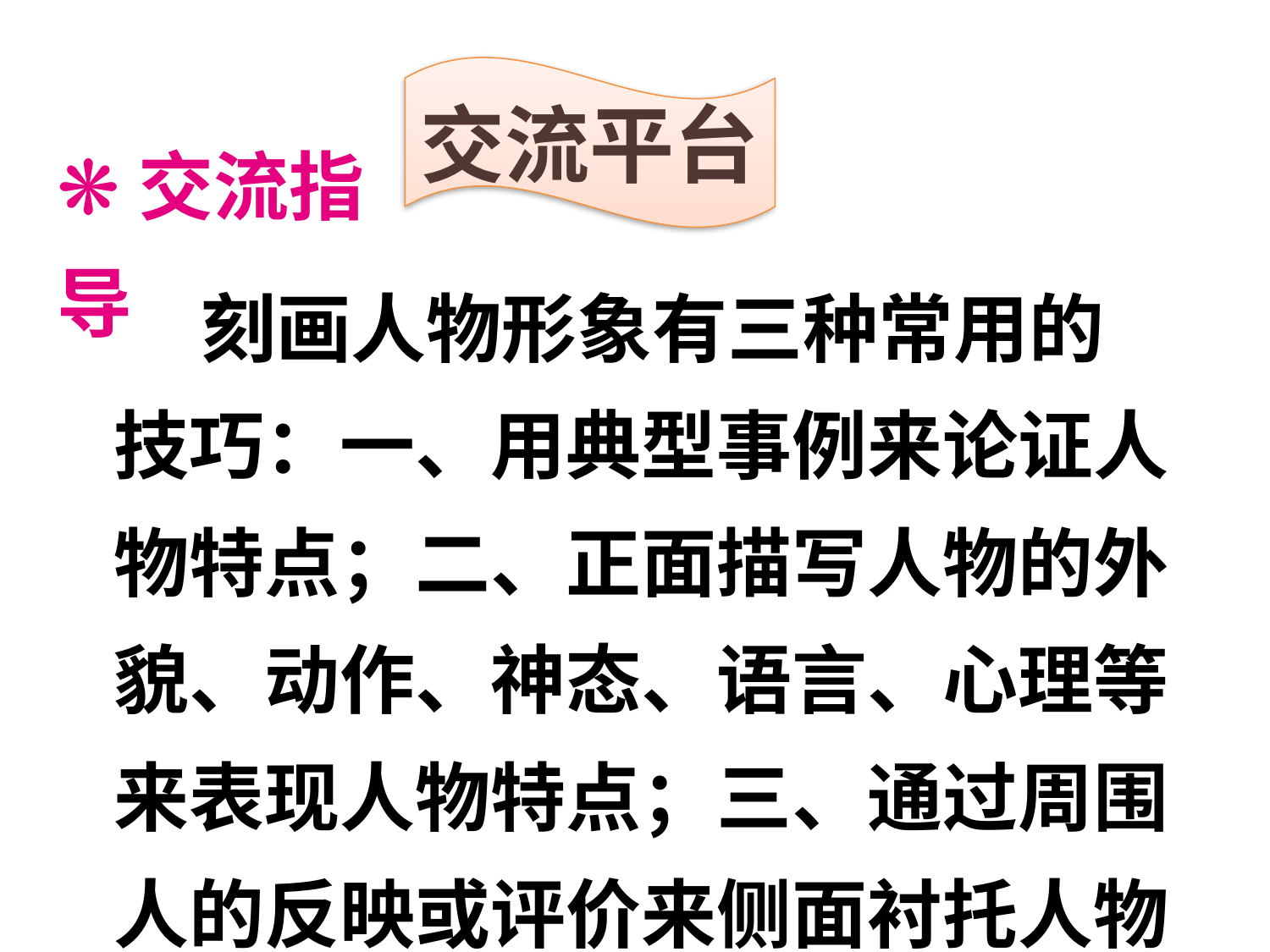

交流平台
❋交流指导
    刻画人物形象有三种常用的技巧：一、用典型事例来论证人物特点；二、正面描写人物的外貌、动作、神态、语言、心理等来表现人物特点；三、通过周围人的反映或评价来侧面衬托人物形象。